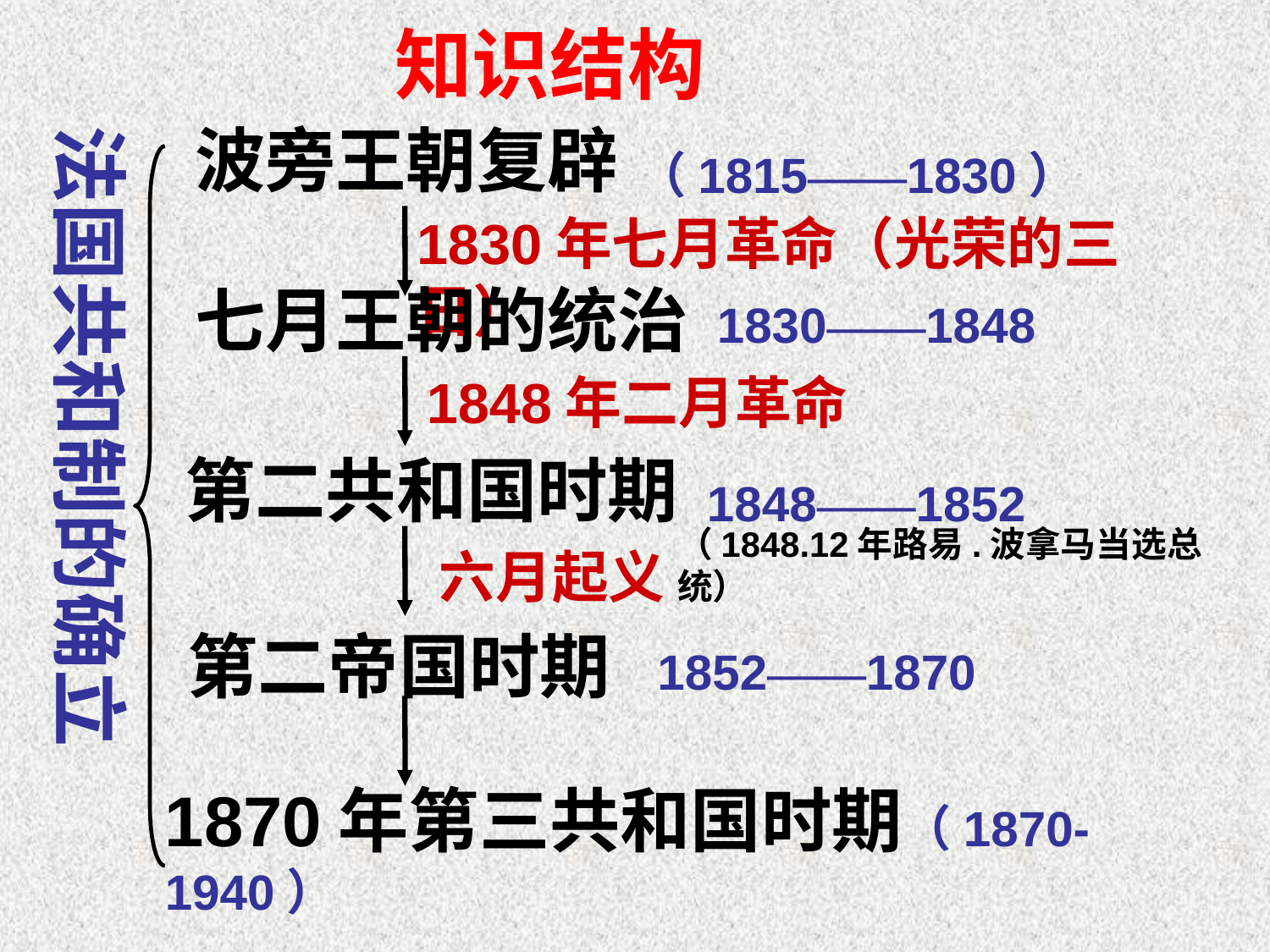

知识结构
波旁王朝复辟
法国共和制的确立
（1815——1830）

1830年七月革命（光荣的三日）
七月王朝的统治
1830——1848

1848年二月革命
第二共和国时期
1848——1852
（1848.12年路易.波拿马当选总统）

六月起义
第二帝国时期
1852——1870

1870年第三共和国时期（1870-1940）